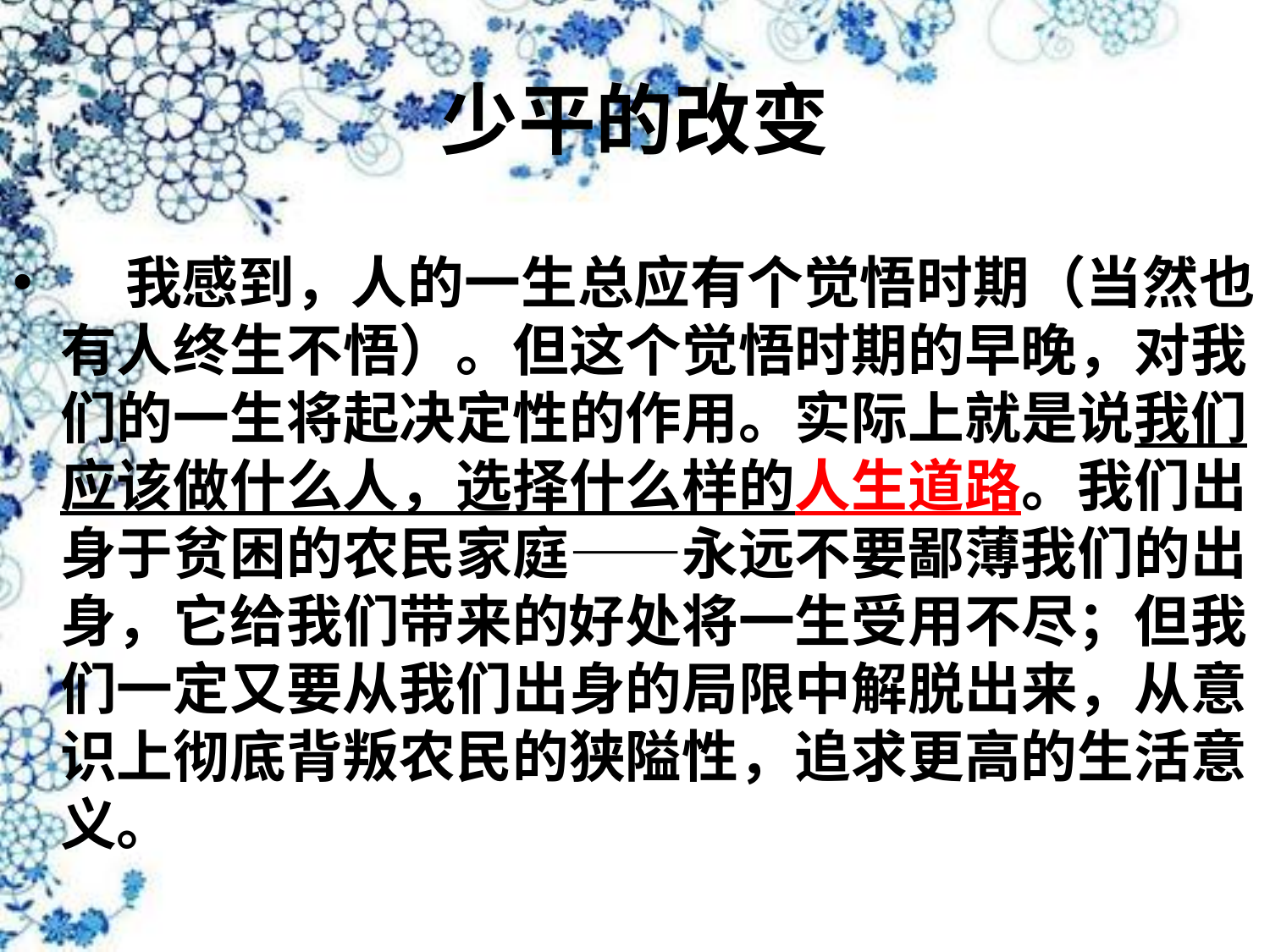

# 少平的改变
    我感到，人的一生总应有个觉悟时期（当然也有人终生不悟）。但这个觉悟时期的早晚，对我们的一生将起决定性的作用。实际上就是说我们应该做什么人，选择什么样的人生道路。我们出身于贫困的农民家庭——永远不要鄙薄我们的出身，它给我们带来的好处将一生受用不尽；但我们一定又要从我们出身的局限中解脱出来，从意识上彻底背叛农民的狭隘性，追求更高的生活意义。